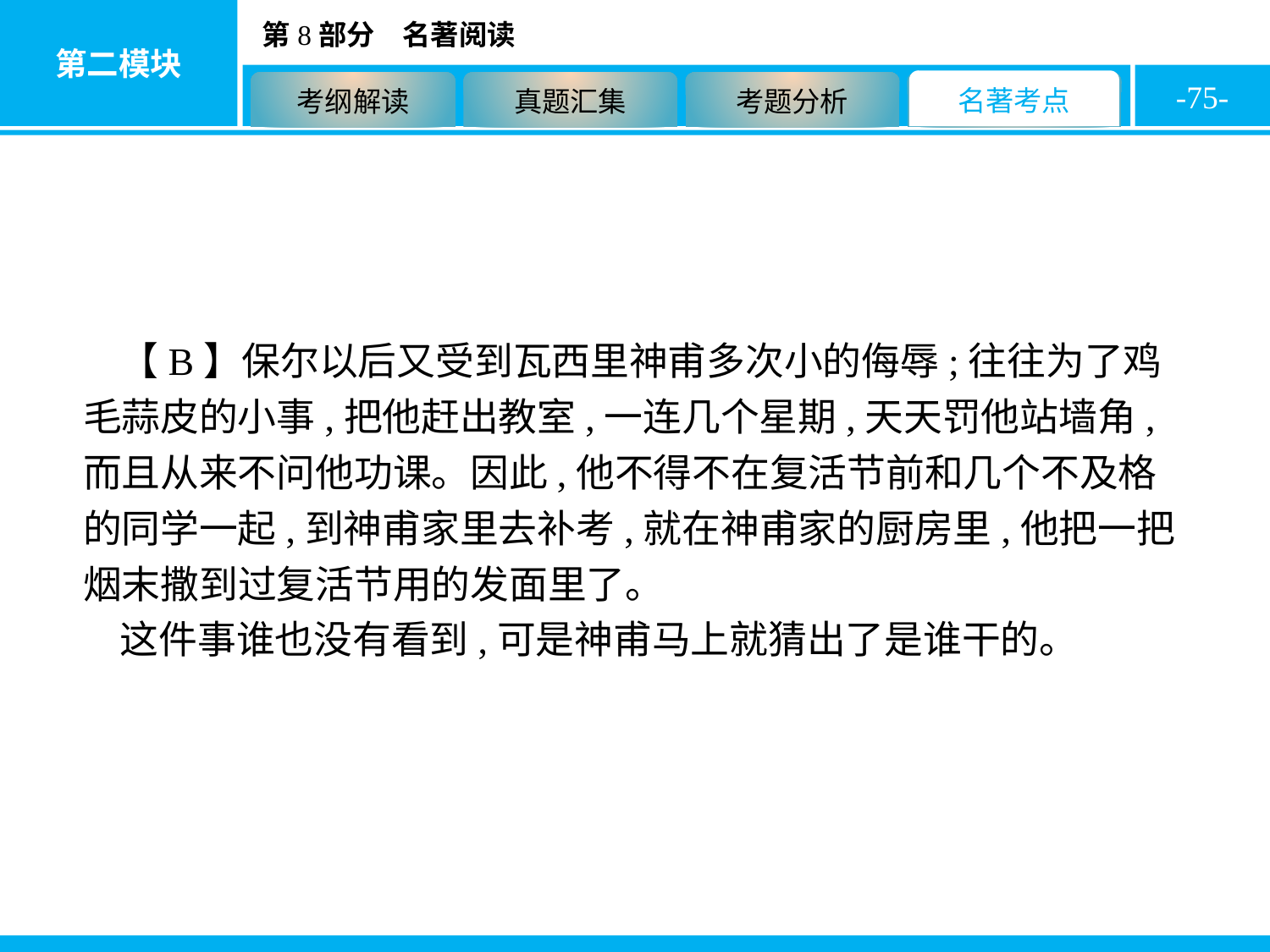

-75-
【B】保尔以后又受到瓦西里神甫多次小的侮辱;往往为了鸡毛蒜皮的小事,把他赶出教室,一连几个星期,天天罚他站墙角,而且从来不问他功课。因此,他不得不在复活节前和几个不及格的同学一起,到神甫家里去补考,就在神甫家的厨房里,他把一把烟末撒到过复活节用的发面里了。
这件事谁也没有看到,可是神甫马上就猜出了是谁干的。